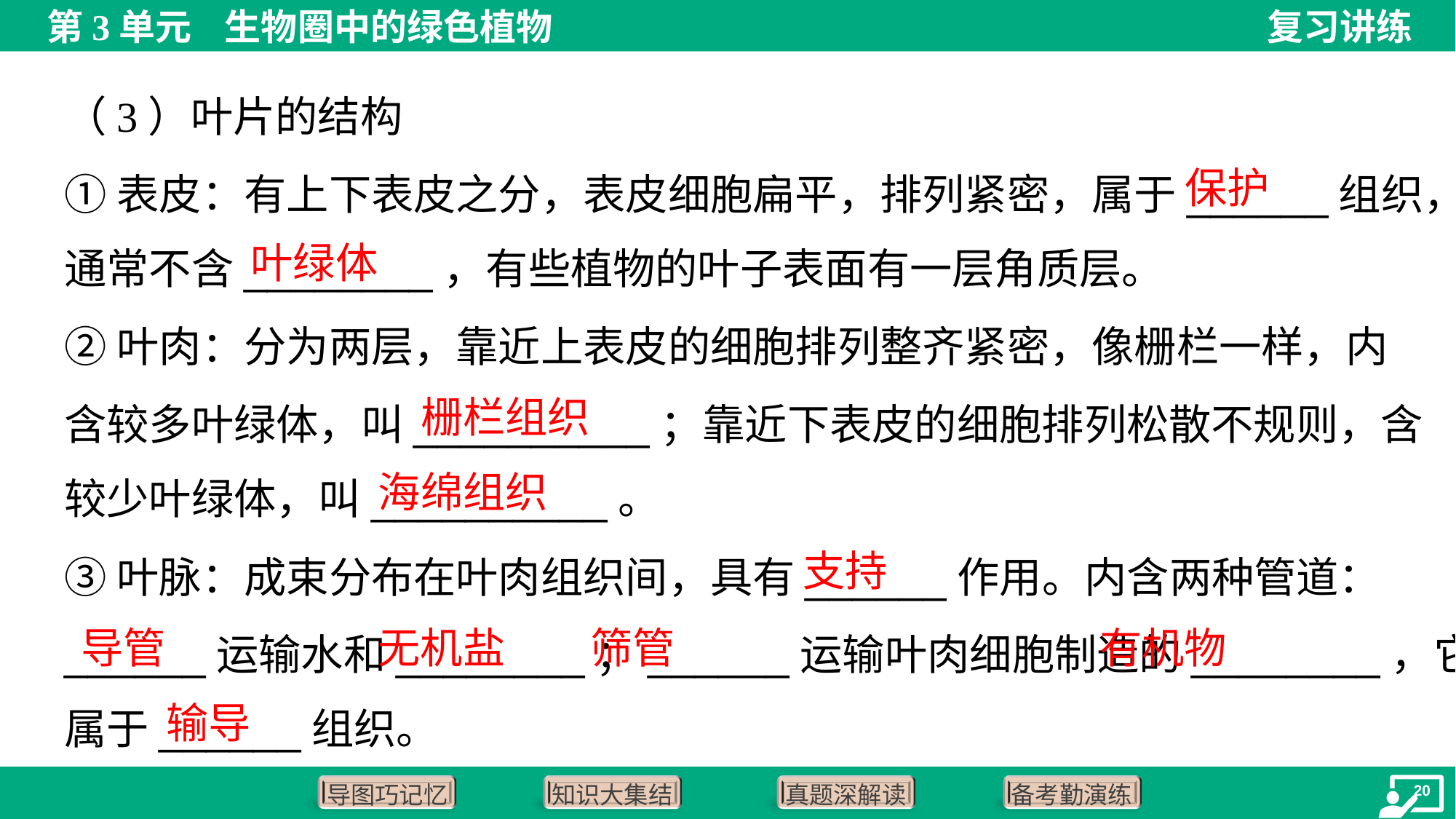

（3）叶片的结构
保护
①表皮：有上下表皮之分，表皮细胞扁平，排列紧密，属于______组织，
通常不含________，有些植物的叶子表面有一层角质层。
叶绿体
②叶肉：分为两层，靠近上表皮的细胞排列整齐紧密，像栅栏一样，内
含较多叶绿体，叫__________；靠近下表皮的细胞排列松散不规则，含
较少叶绿体，叫__________。
栅栏组织
海绵组织
支持
③叶脉：成束分布在叶肉组织间，具有______作用。内含两种管道：
______运输水和________；______运输叶肉细胞制造的________，它们
属于______组织。
导管
无机盐
筛管
有机物
输导